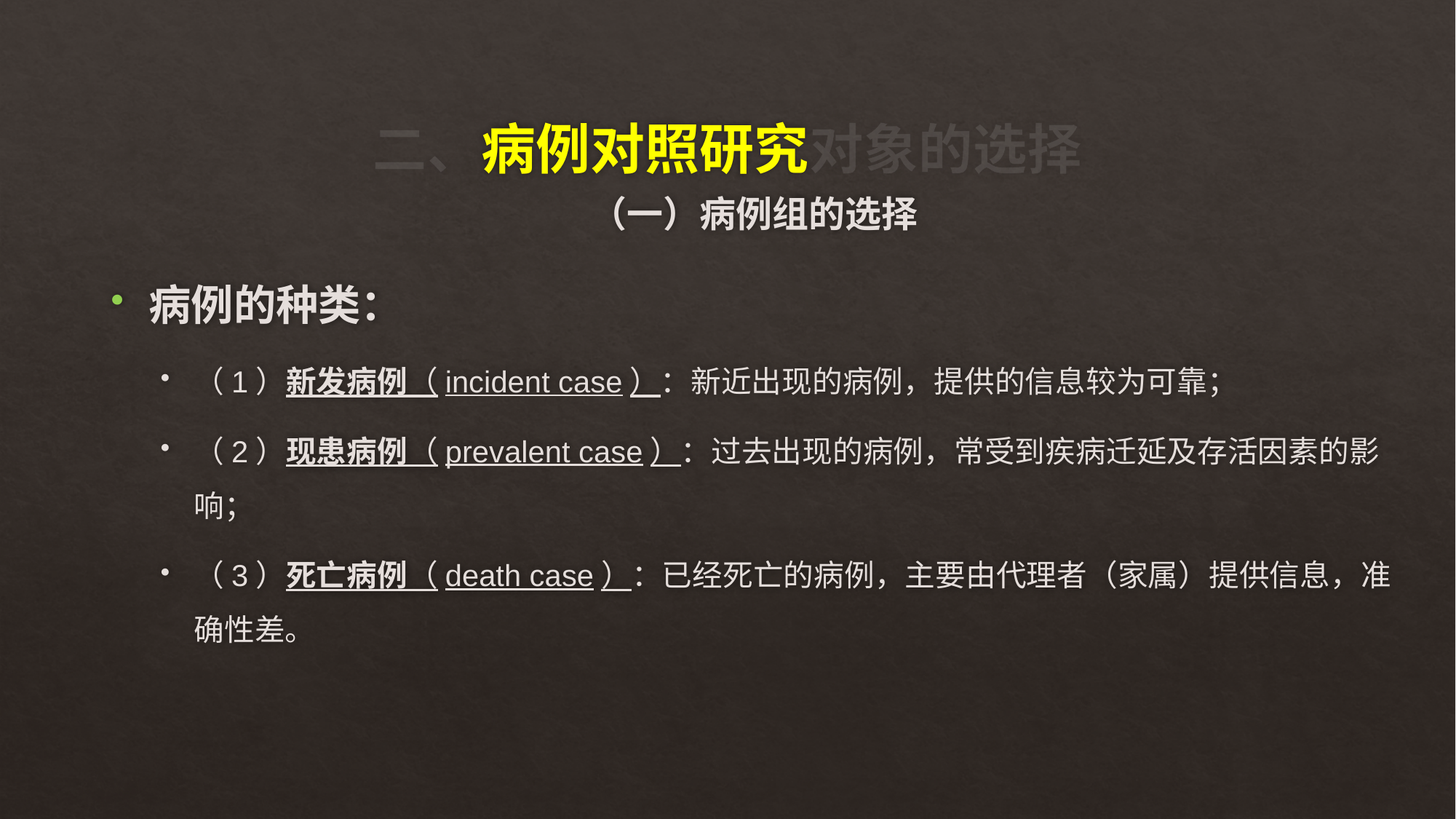

# 二、病例对照研究对象的选择
（一）病例组的选择
病例的种类：
（1）新发病例（incident case）：新近出现的病例，提供的信息较为可靠；
（2）现患病例（prevalent case）：过去出现的病例，常受到疾病迁延及存活因素的影响；
（3）死亡病例（death case）：已经死亡的病例，主要由代理者（家属）提供信息，准确性差。